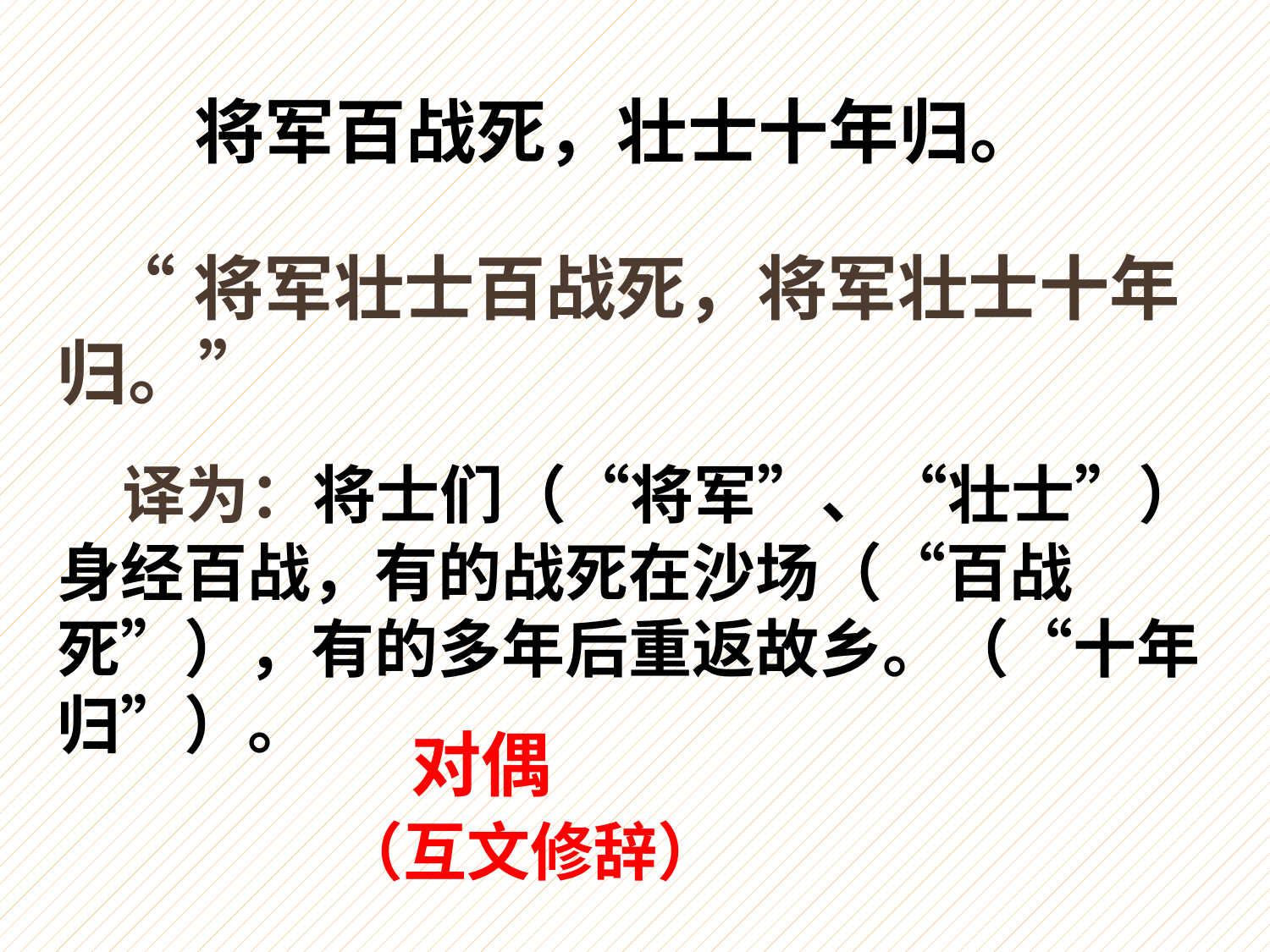

将军百战死，壮士十年归。
   “将军壮士百战死，将军壮士十年归。”
   译为：将士们（“将军”、“壮士”）身经百战，有的战死在沙场（“百战死”），有的多年后重返故乡。（“十年归”）。

对偶
（互文修辞）